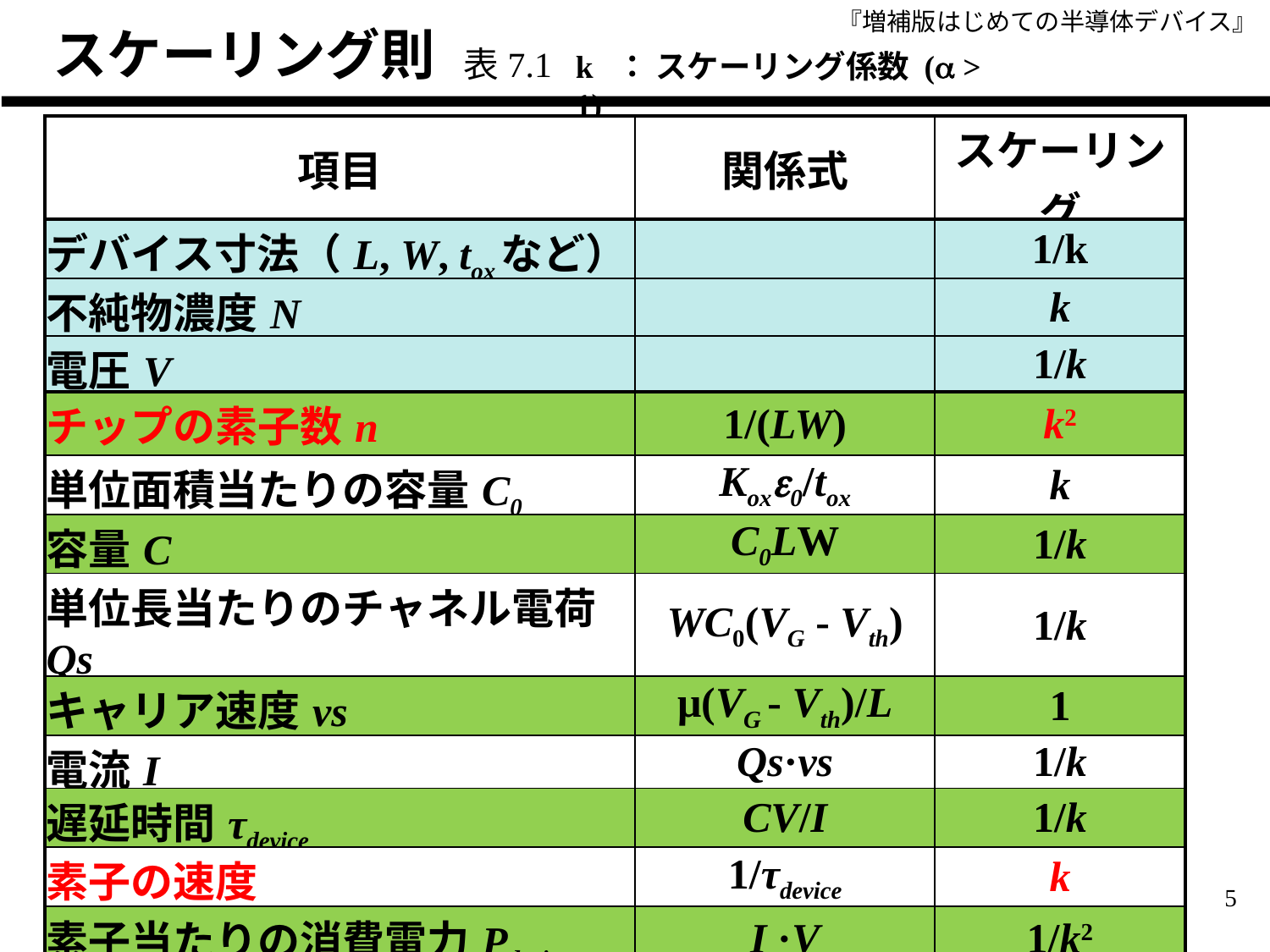

スケーリング則
表7.1
k ： スケーリング係数 (α > 1)
| 項目 | 関係式 | スケーリング |
| --- | --- | --- |
| デバイス寸法（L, W, toxなど） |  | 1/k |
| 不純物濃度N |  | k |
| 電圧V |  | 1/k |
| チップの素子数n | 1/(LW) | k2 |
| 単位面積当たりの容量C0 | Koxε0/tox | k |
| 容量C | C0LW | 1/k |
| 単位長当たりのチャネル電荷Qs | WC0(VG - Vth) | 1/k |
| キャリア速度vs | μ(VG - Vth)/L | 1 |
| 電流I | Qs·vs | 1/k |
| 遅延時間τdevice | CV/I | 1/k |
| 素子の速度 | 1/τdevice | k |
| 素子当たりの消費電力Pdevice | I ·V | 1/k2 |
| チップでの消費電力Pchip | n・Pdevice | 1 |
5